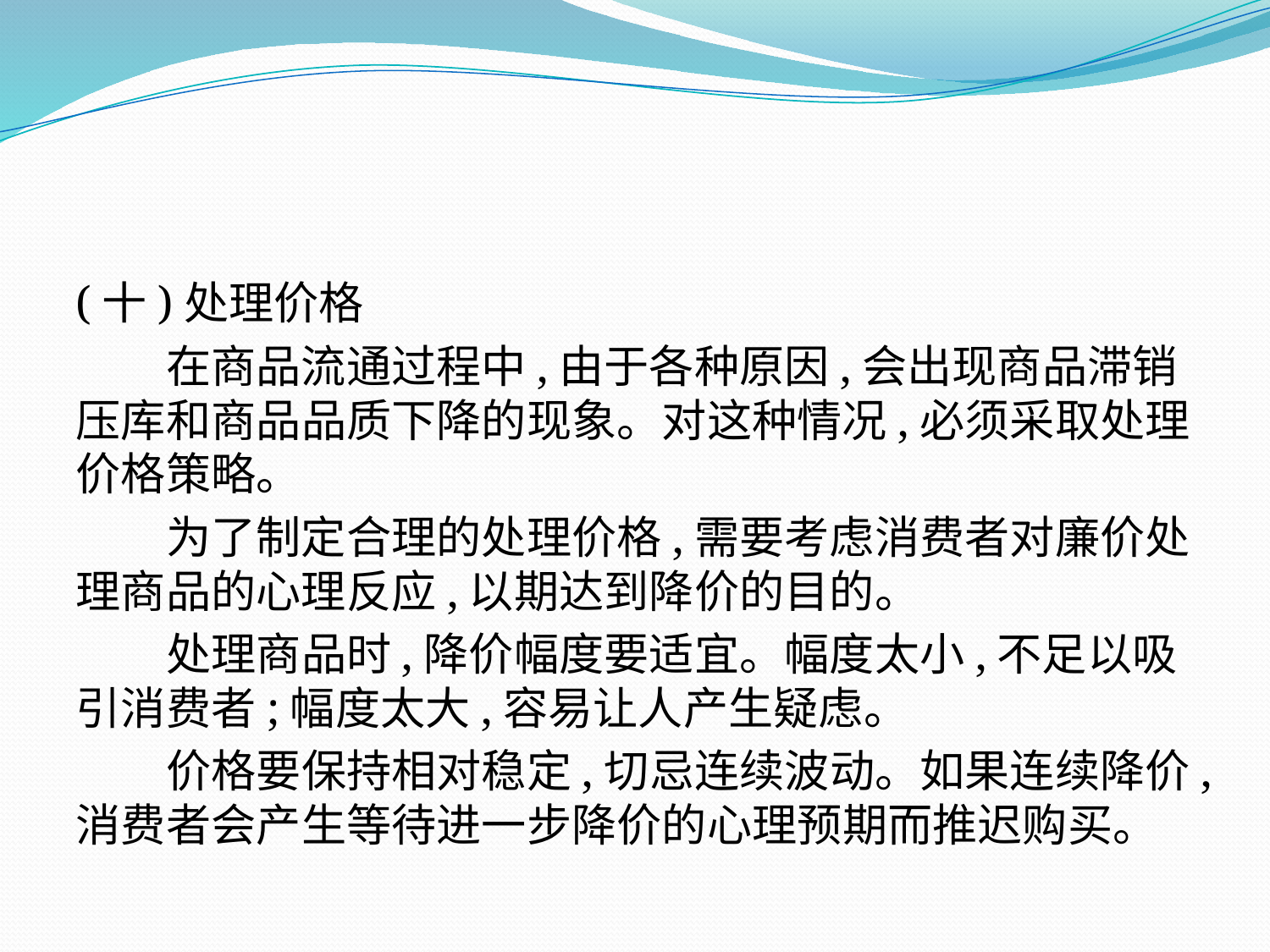

#
(十)处理价格
　　在商品流通过程中,由于各种原因,会出现商品滞销压库和商品品质下降的现象。对这种情况,必须采取处理价格策略。
　　为了制定合理的处理价格,需要考虑消费者对廉价处理商品的心理反应,以期达到降价的目的。
　　处理商品时,降价幅度要适宜。幅度太小,不足以吸引消费者;幅度太大,容易让人产生疑虑。
　　价格要保持相对稳定,切忌连续波动。如果连续降价,消费者会产生等待进一步降价的心理预期而推迟购买。